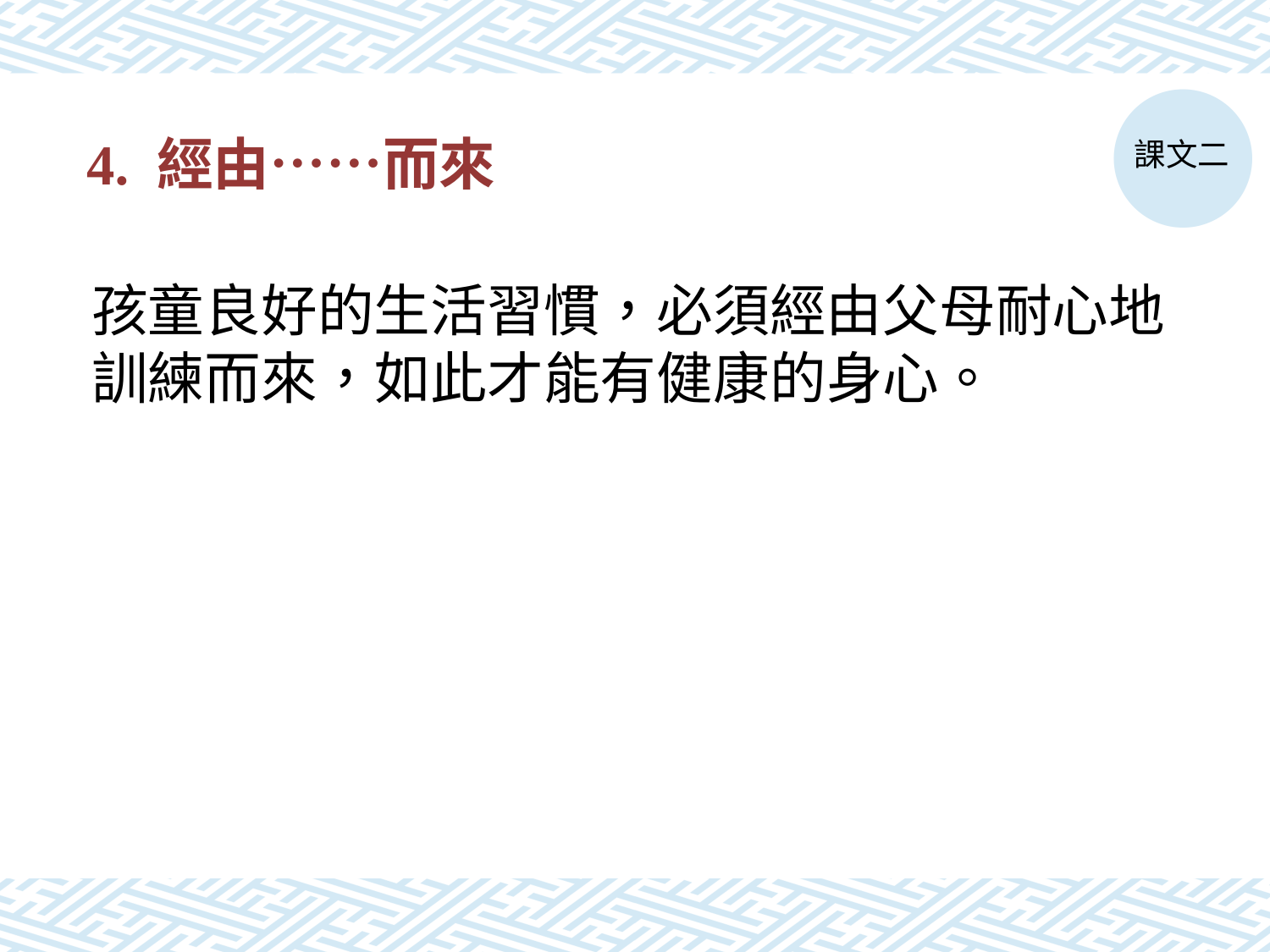

課文二
# 4. 經由……而來
孩童良好的生活習慣，必須經由父母耐心地訓練而來，如此才能有健康的身心。